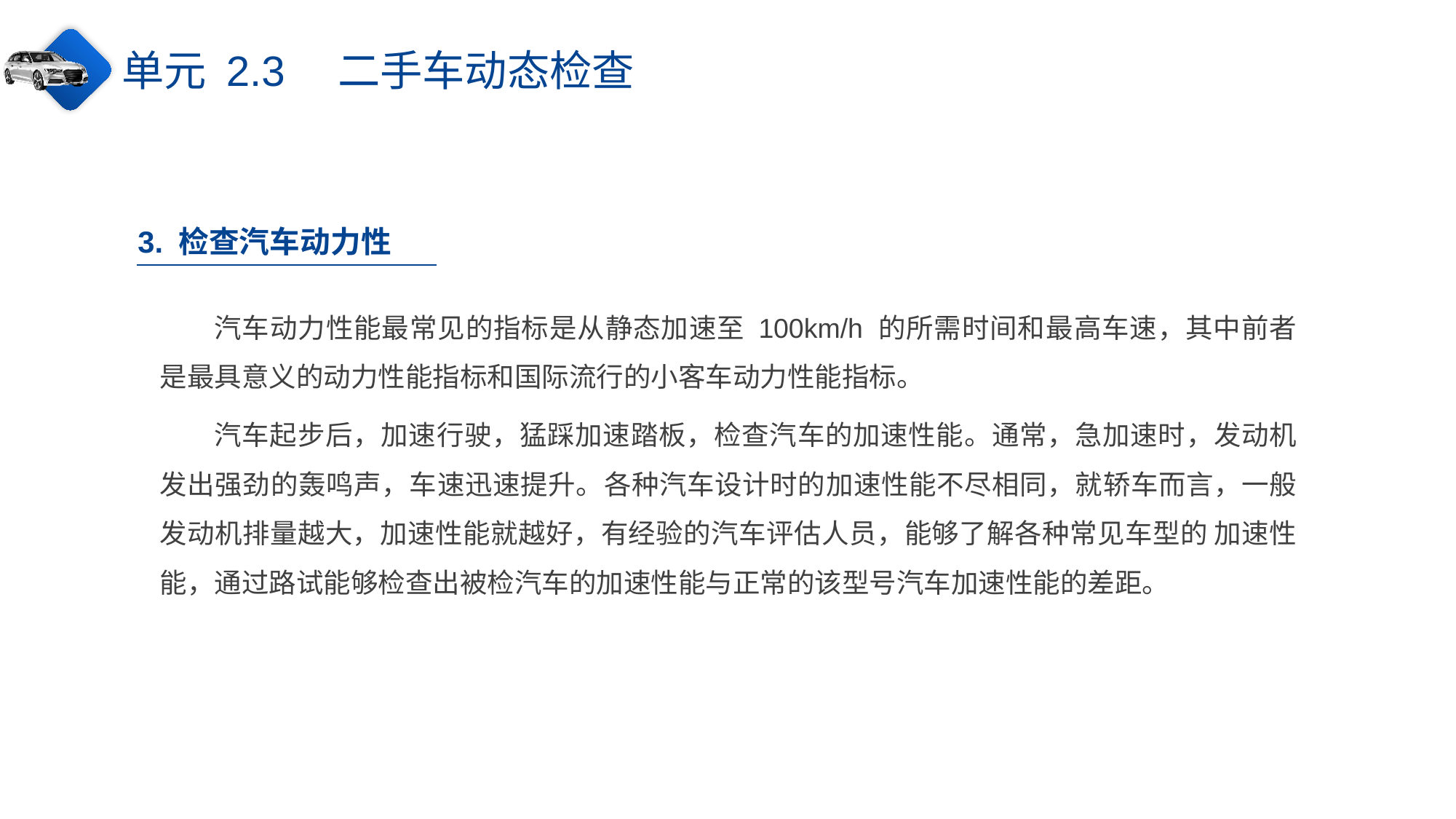

单元 2.3　二手车动态检查
3. 检查汽车动力性
汽车动力性能最常见的指标是从静态加速至 100km/h 的所需时间和最高车速，其中前者是最具意义的动力性能指标和国际流行的小客车动力性能指标。
汽车起步后，加速行驶，猛踩加速踏板，检查汽车的加速性能。通常，急加速时，发动机发出强劲的轰鸣声，车速迅速提升。各种汽车设计时的加速性能不尽相同，就轿车而言，一般发动机排量越大，加速性能就越好，有经验的汽车评估人员，能够了解各种常见车型的 加速性能，通过路试能够检查出被检汽车的加速性能与正常的该型号汽车加速性能的差距。